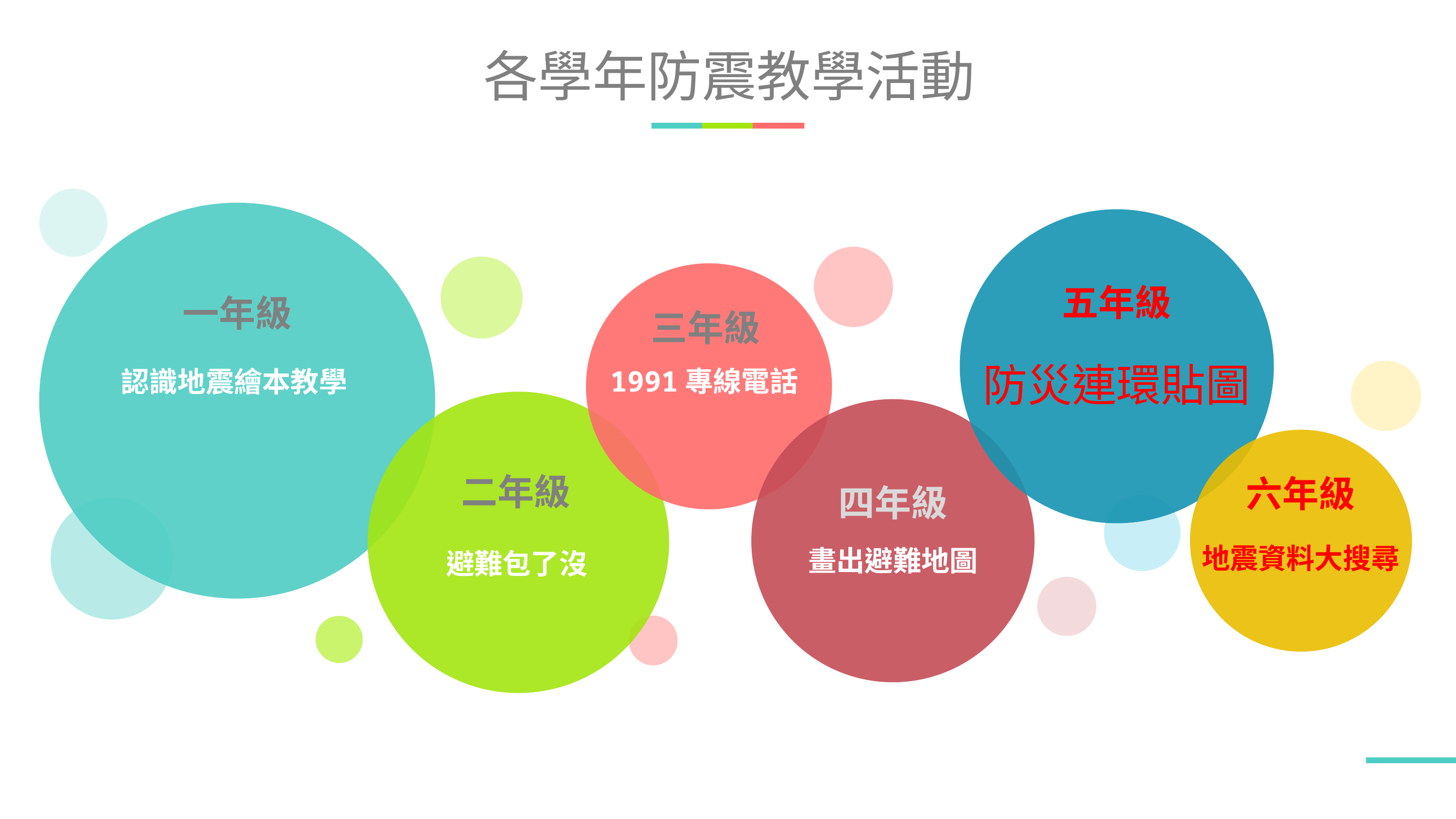

# 各學年防震教學活動
三年級
五年級
一年級
防災連環貼圖
認識地震繪本教學
1991專線電話
二年級
四年級
六年級
畫出避難地圖

避難包了沒
地震資料大搜尋
The Power of PowerPoint | thepopp.com
3